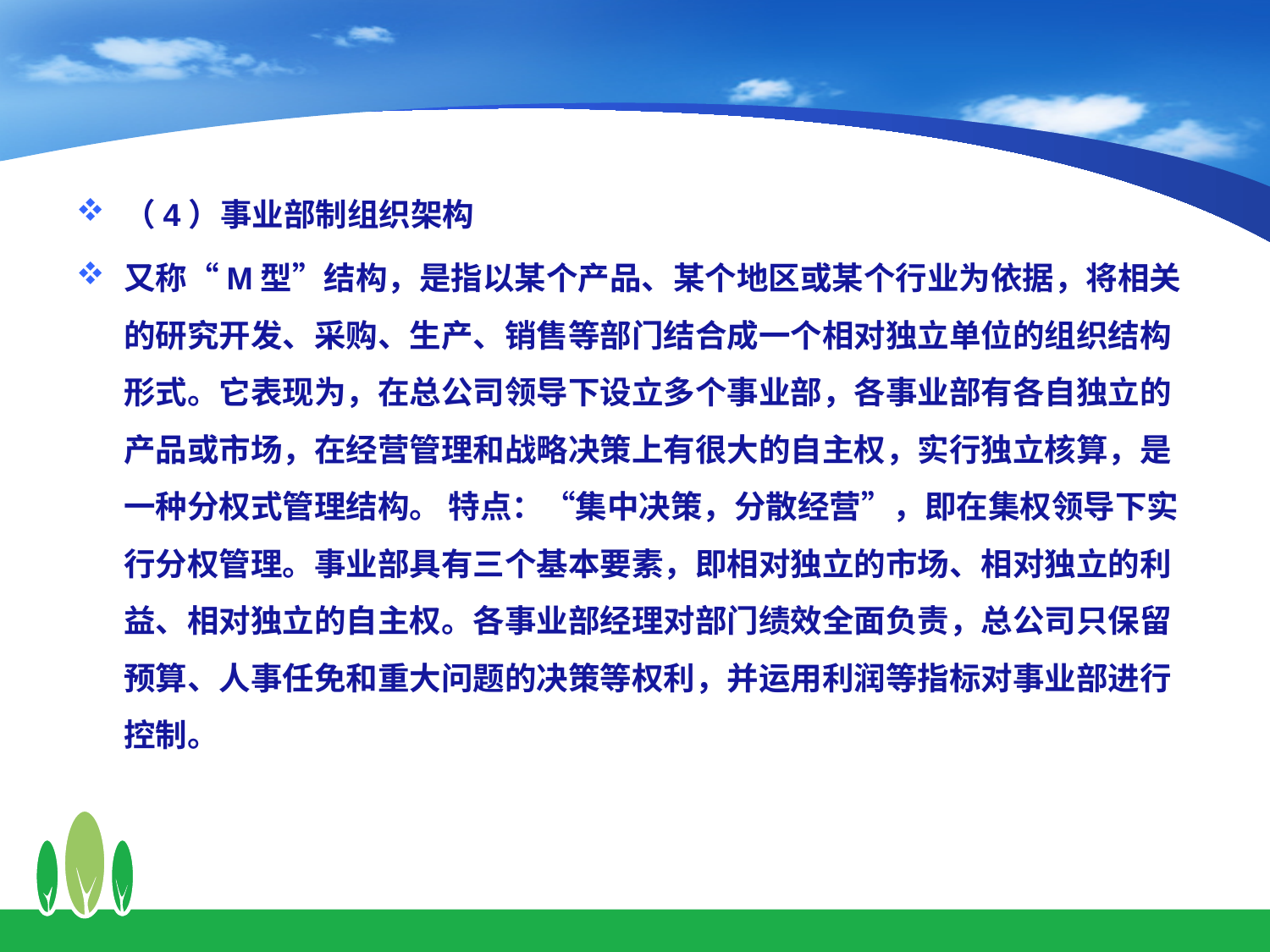

（4）事业部制组织架构
又称“M型”结构，是指以某个产品、某个地区或某个行业为依据，将相关的研究开发、采购、生产、销售等部门结合成一个相对独立单位的组织结构形式。它表现为，在总公司领导下设立多个事业部，各事业部有各自独立的产品或市场，在经营管理和战略决策上有很大的自主权，实行独立核算，是一种分权式管理结构。 特点：“集中决策，分散经营”，即在集权领导下实行分权管理。事业部具有三个基本要素，即相对独立的市场、相对独立的利益、相对独立的自主权。各事业部经理对部门绩效全面负责，总公司只保留预算、人事任免和重大问题的决策等权利，并运用利润等指标对事业部进行控制。